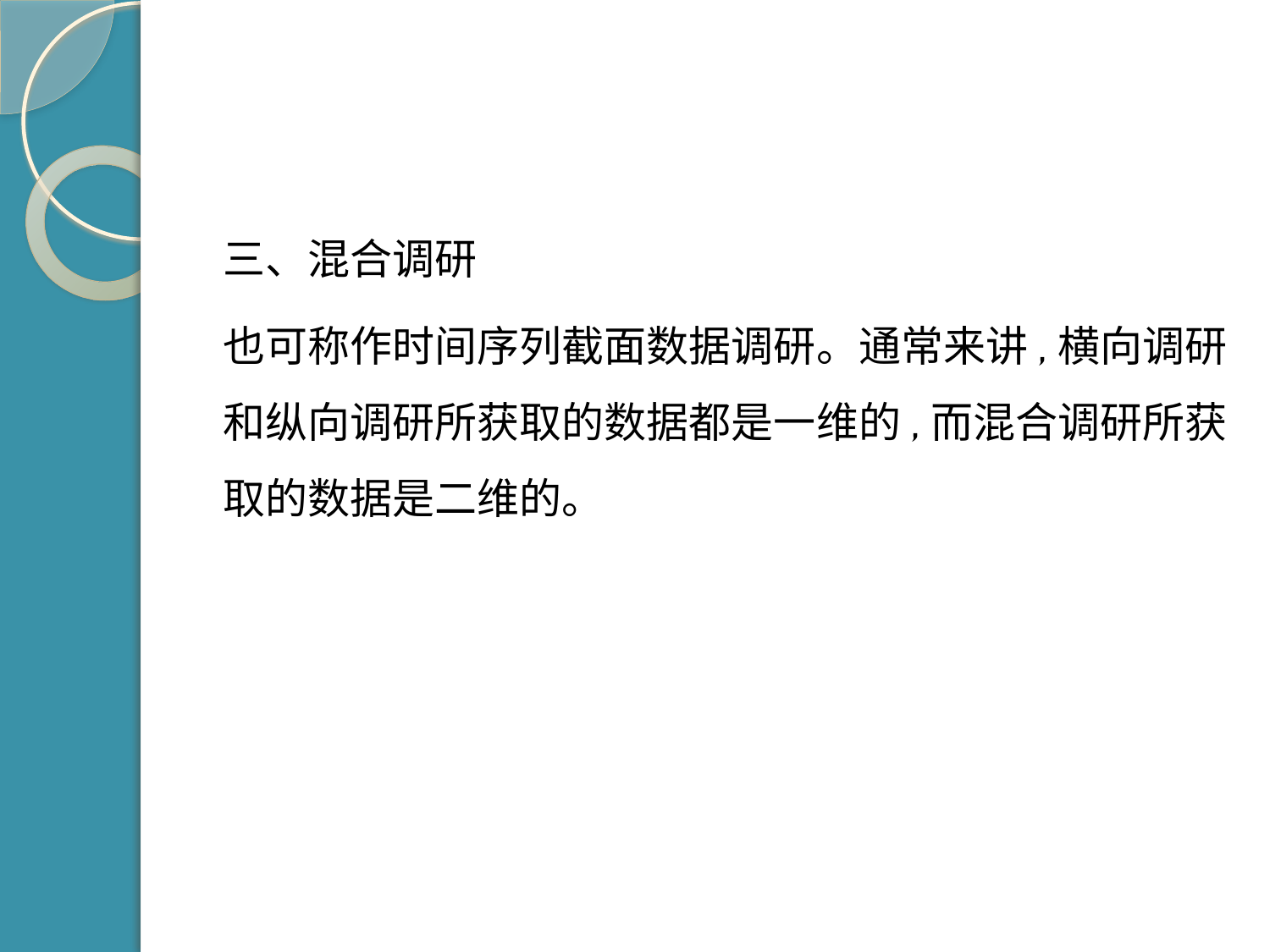

#
三、混合调研
也可称作时间序列截面数据调研。通常来讲,横向调研和纵向调研所获取的数据都是一维的,而混合调研所获取的数据是二维的。